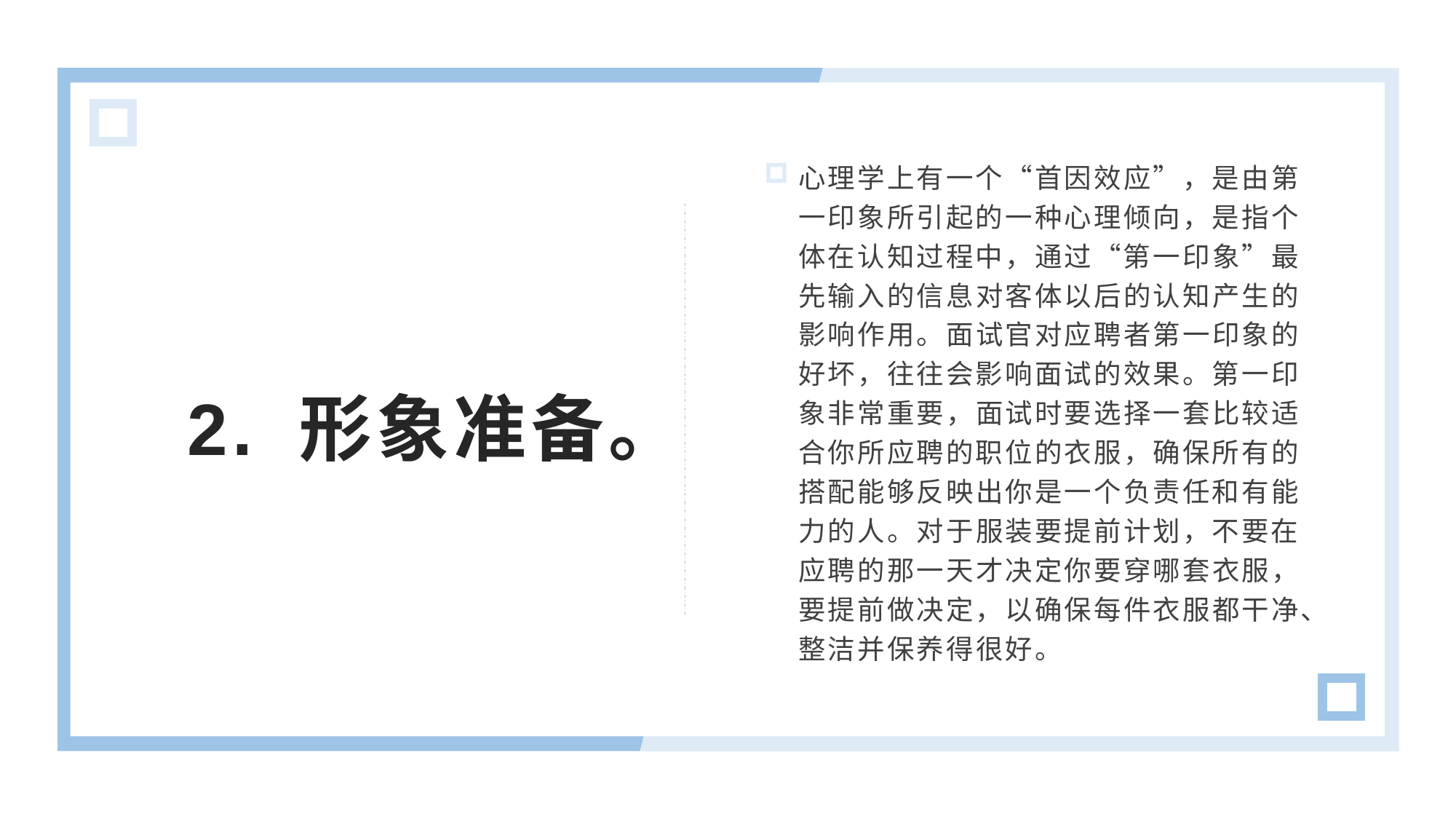

心理学上有一个“首因效应”，是由第一印象所引起的一种心理倾向，是指个体在认知过程中，通过“第一印象”最先输入的信息对客体以后的认知产生的影响作用。面试官对应聘者第一印象的好坏，往往会影响面试的效果。第一印象非常重要，面试时要选择一套比较适合你所应聘的职位的衣服，确保所有的搭配能够反映出你是一个负责任和有能力的人。对于服装要提前计划，不要在应聘的那一天才决定你要穿哪套衣服，要提前做决定，以确保每件衣服都干净、整洁并保养得很好。
2. 形象准备。